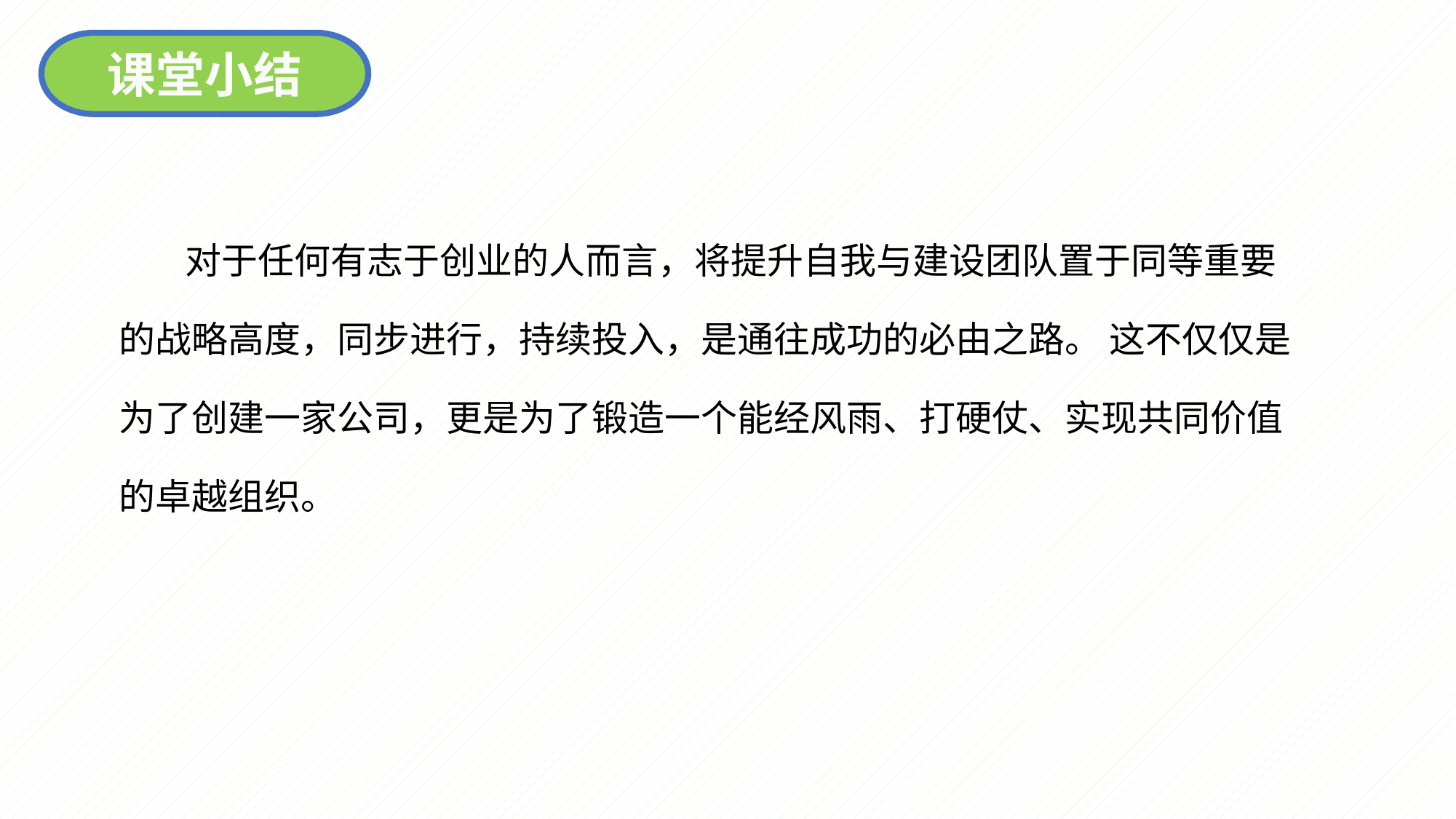

课堂小结
       对于任何有志于创业的人而言，将提升自我与建设团队置于同等重要的战略高度，同步进行，持续投入，是通往成功的必由之路。 这不仅仅是为了创建一家公司，更是为了锻造一个能经风雨、打硬仗、实现共同价值的卓越组织。